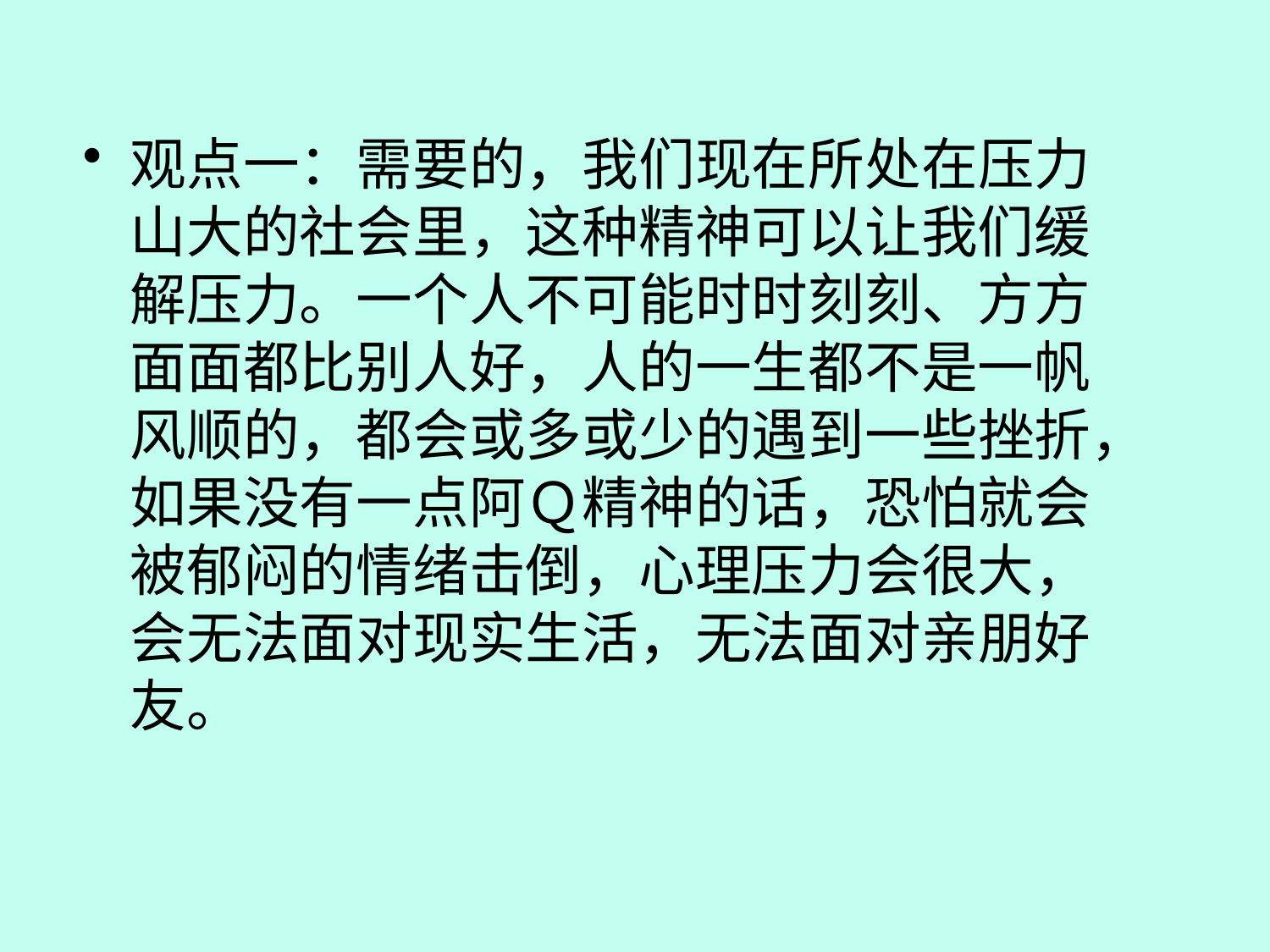

观点一：需要的，我们现在所处在压力山大的社会里，这种精神可以让我们缓解压力。一个人不可能时时刻刻、方方面面都比别人好，人的一生都不是一帆风顺的，都会或多或少的遇到一些挫折，如果没有一点阿Ｑ精神的话，恐怕就会被郁闷的情绪击倒，心理压力会很大，会无法面对现实生活，无法面对亲朋好友。